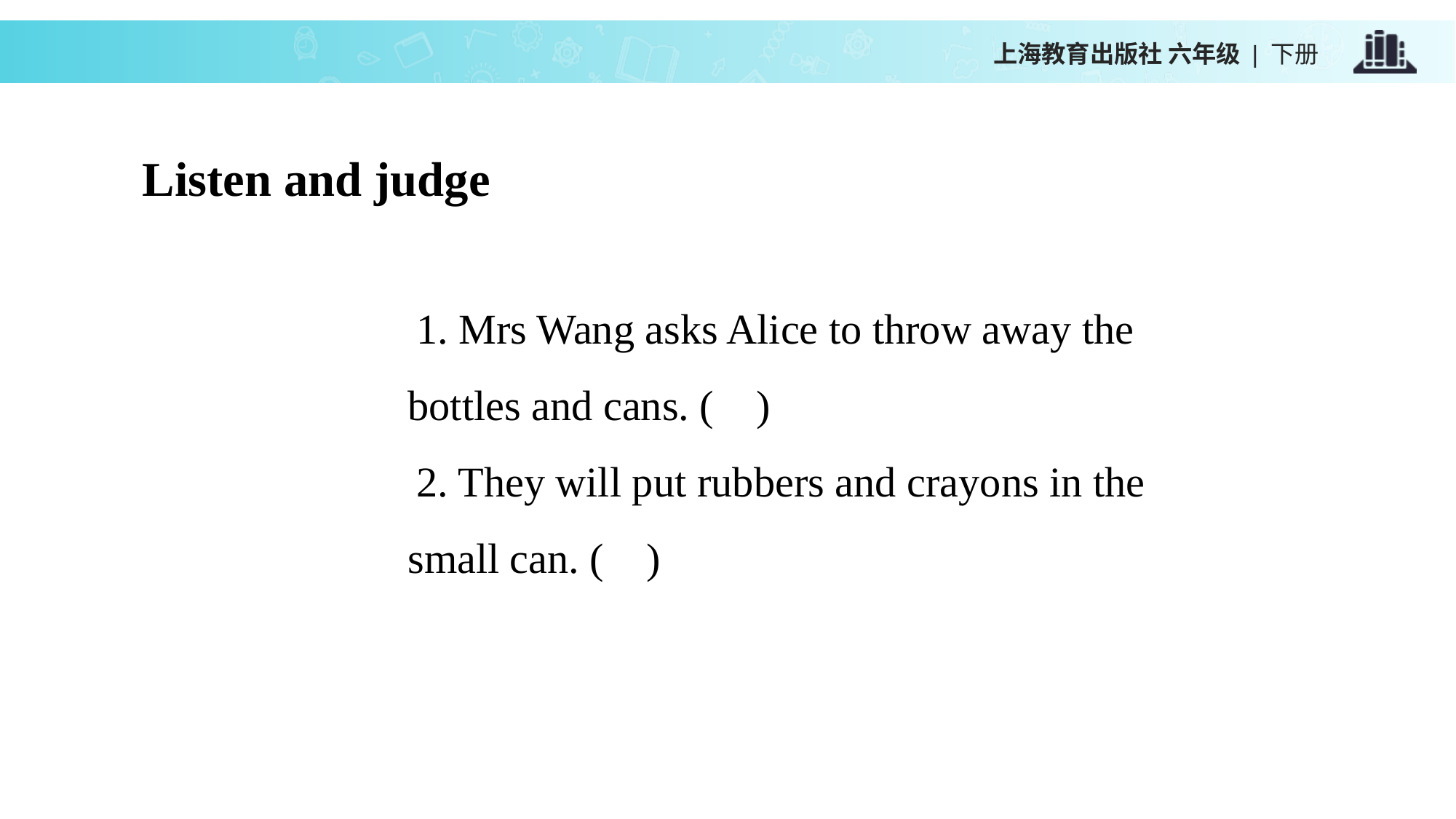

上海教育出版社 六年级 | 下册
Listen and judge

. Mrs Wang asks Alice to throw away the
     bottles and cans. (    )
. They will put rubbers and crayons in the
     small can. (    )